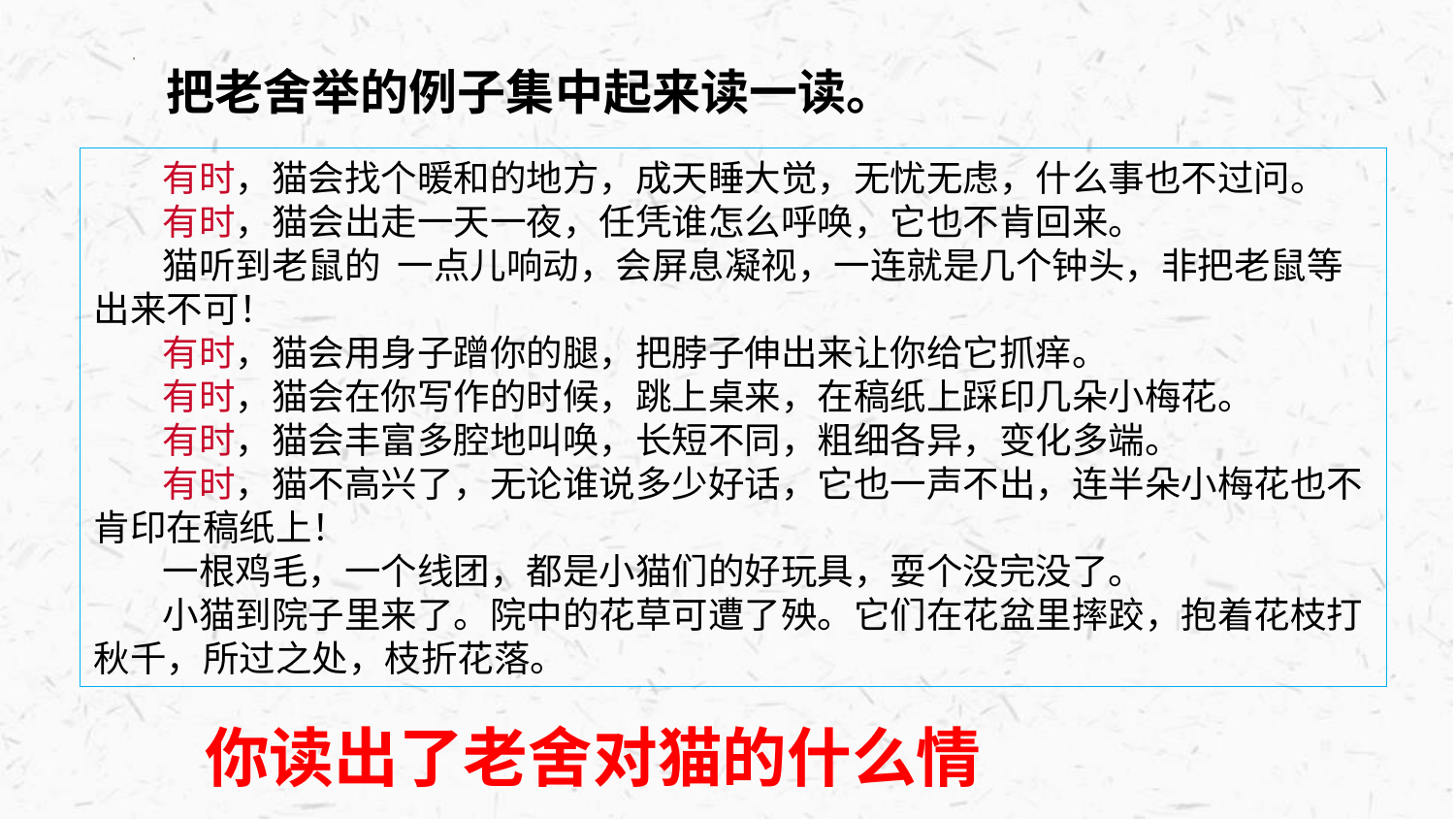

把老舍举的例子集中起来读一读。
有时，猫会找个暖和的地方，成天睡大觉，无忧无虑，什么事也不过问。
有时，猫会出走一天一夜，任凭谁怎么呼唤，它也不肯回来。
猫听到老鼠的  一点儿响动，会屏息凝视，一连就是几个钟头，非把老鼠等出来不可！
有时，猫会用身子蹭你的腿，把脖子伸出来让你给它抓痒。
有时，猫会在你写作的时候，跳上桌来，在稿纸上踩印几朵小梅花。
有时，猫会丰富多腔地叫唤，长短不同，粗细各异，变化多端。
有时，猫不高兴了，无论谁说多少好话，它也一声不出，连半朵小梅花也不肯印在稿纸上！
一根鸡毛，一个线团，都是小猫们的好玩具，耍个没完没了。
小猫到院子里来了。院中的花草可遭了殃。它们在花盆里摔跤，抱着花枝打秋千，所过之处，枝折花落。
你读出了老舍对猫的什么情感？